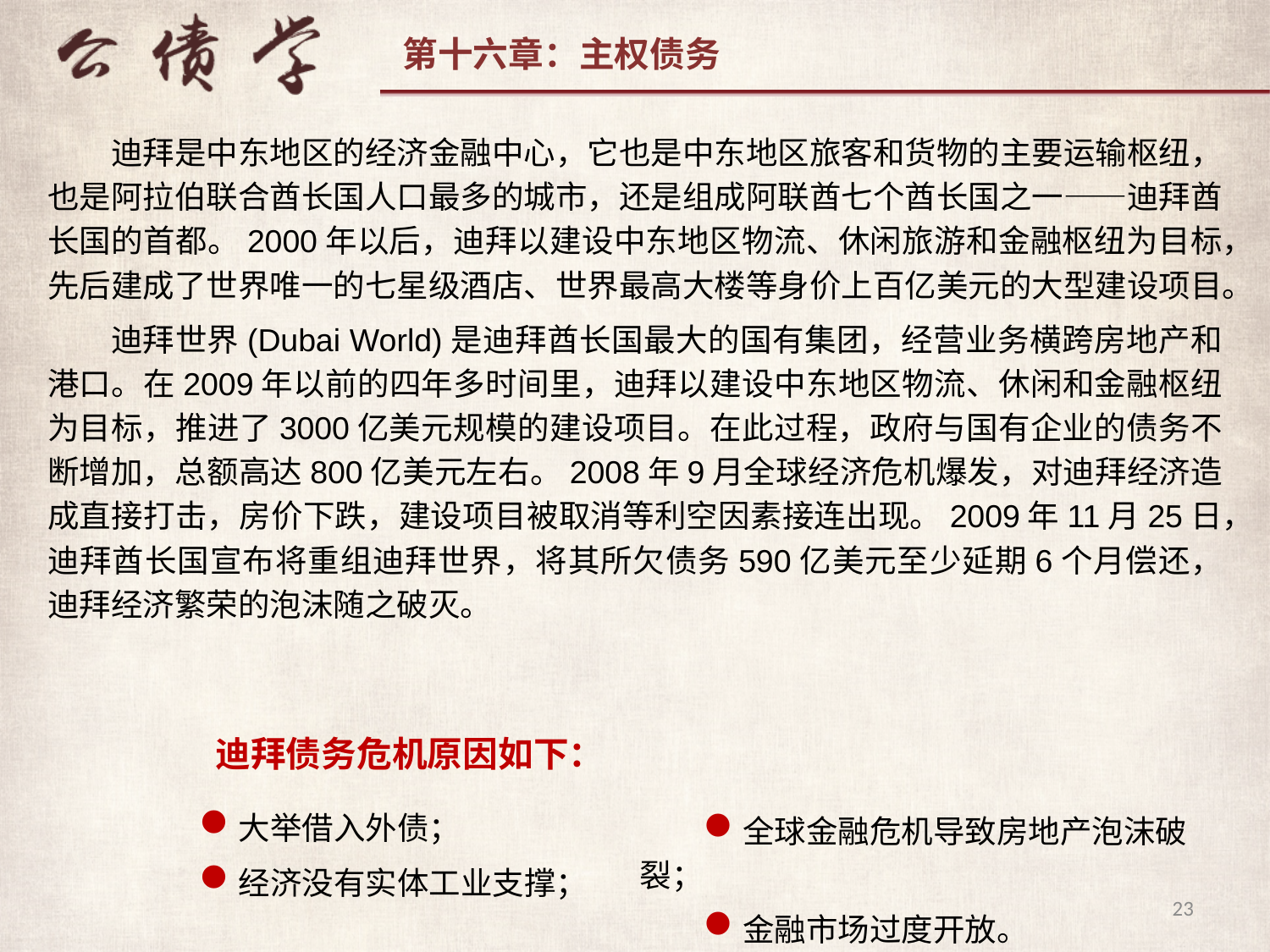

迪拜是中东地区的经济金融中心，它也是中东地区旅客和货物的主要运输枢纽，也是阿拉伯联合酋长国人口最多的城市，还是组成阿联酋七个酋长国之一——迪拜酋长国的首都。2000年以后，迪拜以建设中东地区物流、休闲旅游和金融枢纽为目标，先后建成了世界唯一的七星级酒店、世界最高大楼等身价上百亿美元的大型建设项目。
迪拜世界(Dubai World)是迪拜酋长国最大的国有集团，经营业务横跨房地产和港口。在2009年以前的四年多时间里，迪拜以建设中东地区物流、休闲和金融枢纽为目标，推进了3000亿美元规模的建设项目。在此过程，政府与国有企业的债务不断增加，总额高达800亿美元左右。2008年9月全球经济危机爆发，对迪拜经济造成直接打击，房价下跌，建设项目被取消等利空因素接连出现。2009年11月25日，迪拜酋长国宣布将重组迪拜世界，将其所欠债务590亿美元至少延期6个月偿还，迪拜经济繁荣的泡沫随之破灭。
迪拜债务危机原因如下：
大举借入外债；
经济没有实体工业支撑；

全球金融危机导致房地产泡沫破裂；
金融市场过度开放。

23